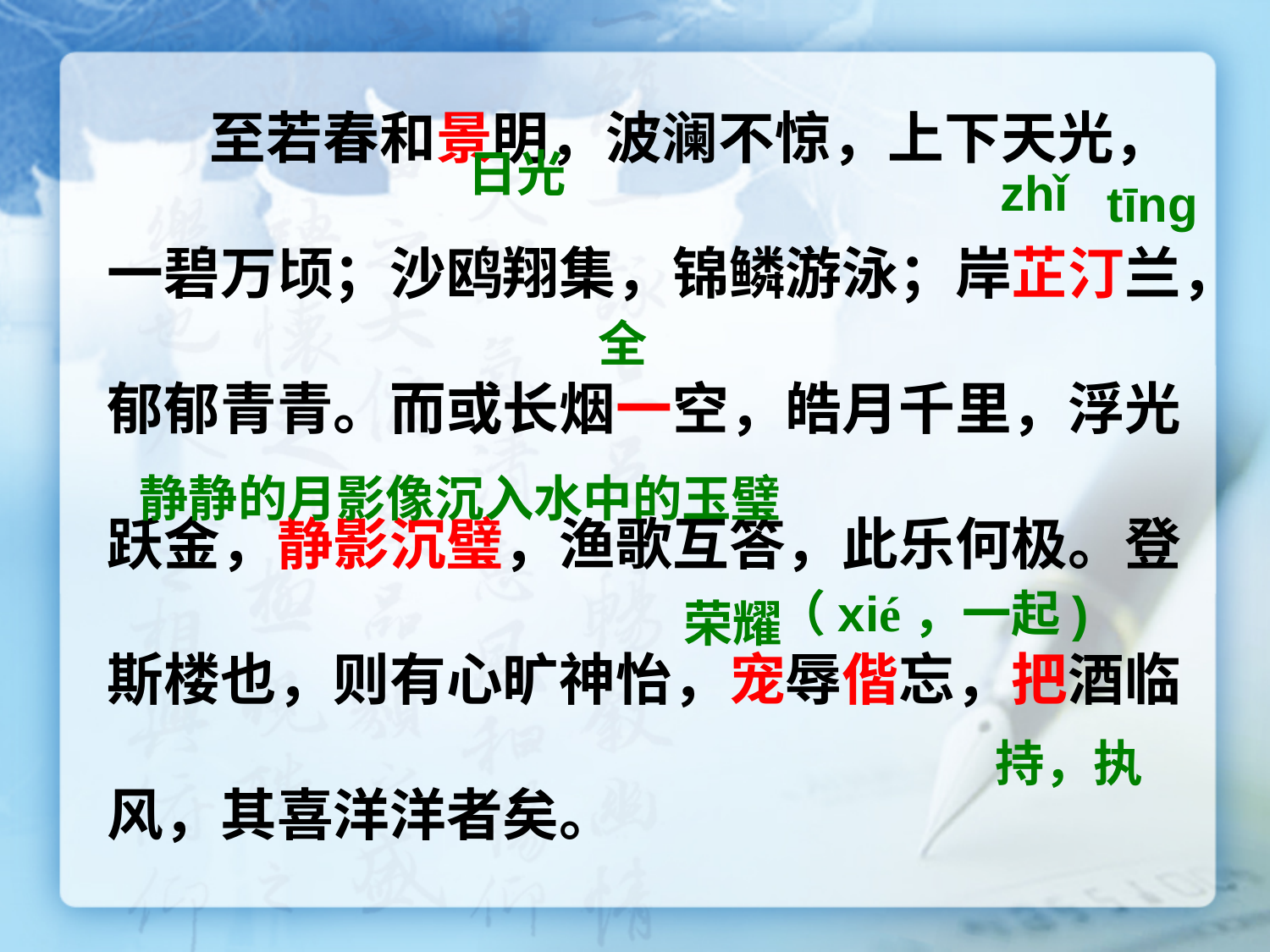

#
       至若春和景明，波澜不惊，上下天光，

一碧万顷；沙鸥翔集，锦鳞游泳；岸芷汀兰，

郁郁青青。而或长烟一空，皓月千里，浮光

跃金，静影沉璧，渔歌互答，此乐何极。登

斯楼也，则有心旷神怡，宠辱偕忘，把酒临

风，其喜洋洋者矣。
日光
zhǐ

tīng
全
静静的月影像沉入水中的玉璧
（xié，一起)
荣耀
持，执